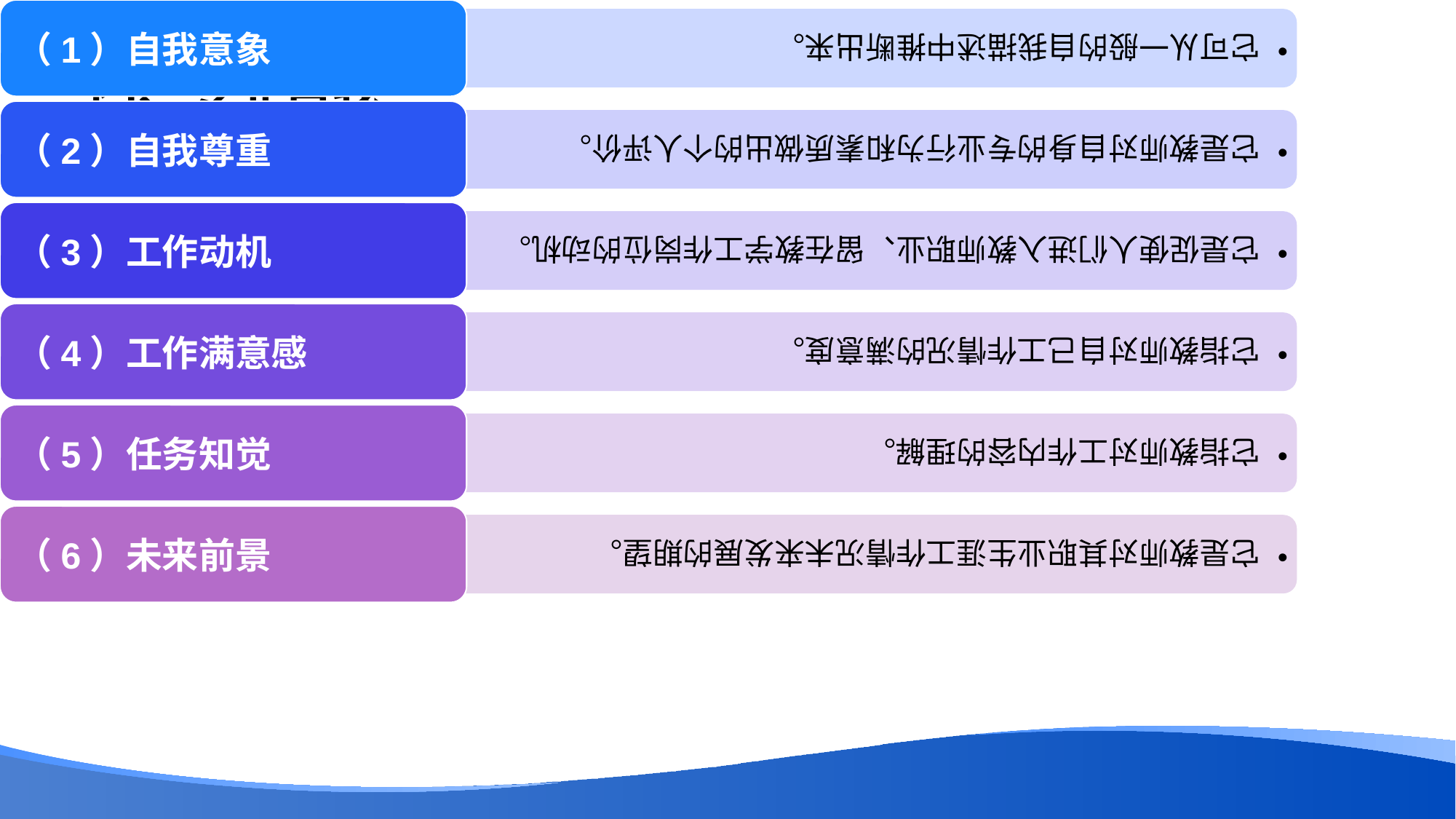

# 四、专业自我
它可从一般的自我描述中推断出来。
（1）自我意象
它是教师对自身的专业行为和素质做出的个人评价。
（2）自我尊重
它是促使人们进入教师职业、留在教学工作岗位的动机。
（3）工作动机
它指教师对自己工作情况的满意度。
（4）工作满意感
它指教师对工作内容的理解。
（5）任务知觉
它是教师对其职业生涯工作情况未来发展的期望。
（6）未来前景